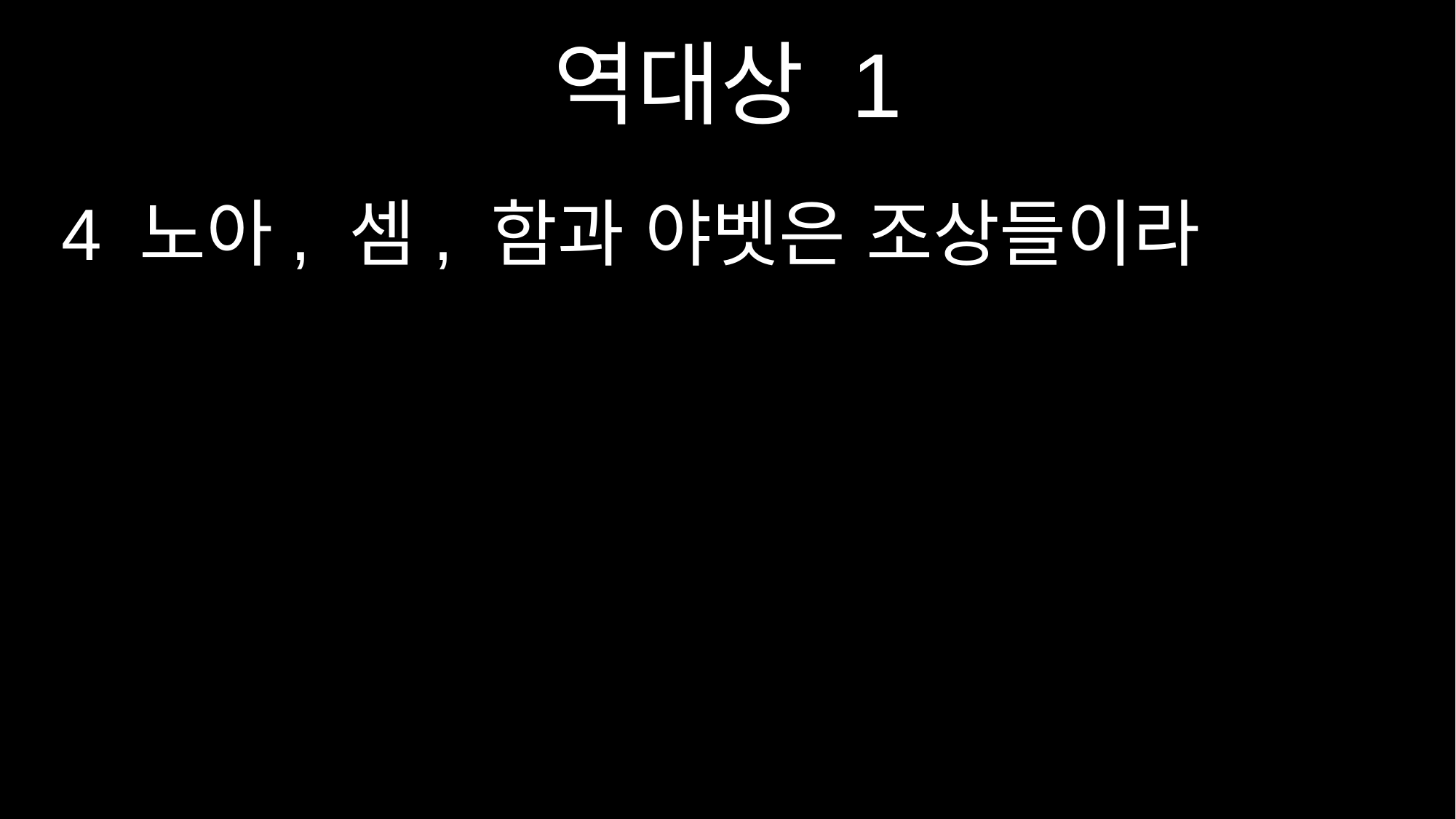

역대상 1
4 노아, 셈, 함과 야벳은 조상들이라